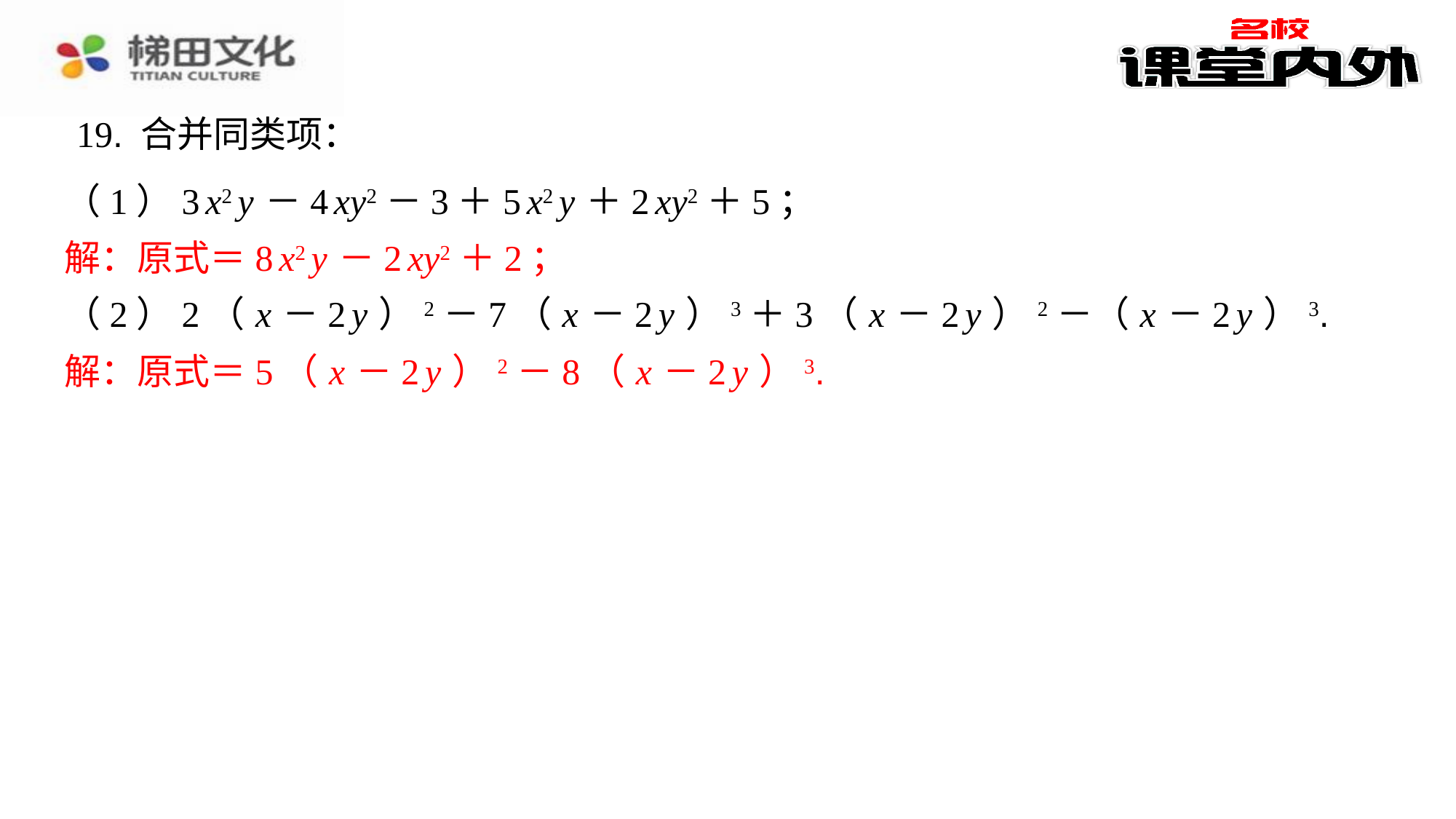

19. 合并同类项：
（1）3 x2 y －4 xy2－3＋5 x2 y ＋2 xy2＋5；
解：原式＝8 x2 y －2 xy2＋2；
（2）2（ x －2 y ）2－7（ x －2 y ）3＋3（ x －2 y ）2－（ x －2 y ）3.
解：原式＝5（ x －2 y ）2－8（ x －2 y ）3.
解：原式＝8 x2 y －2 xy2＋2；
解：原式＝5（ x －2 y ）2－8（ x －2 y ）3.